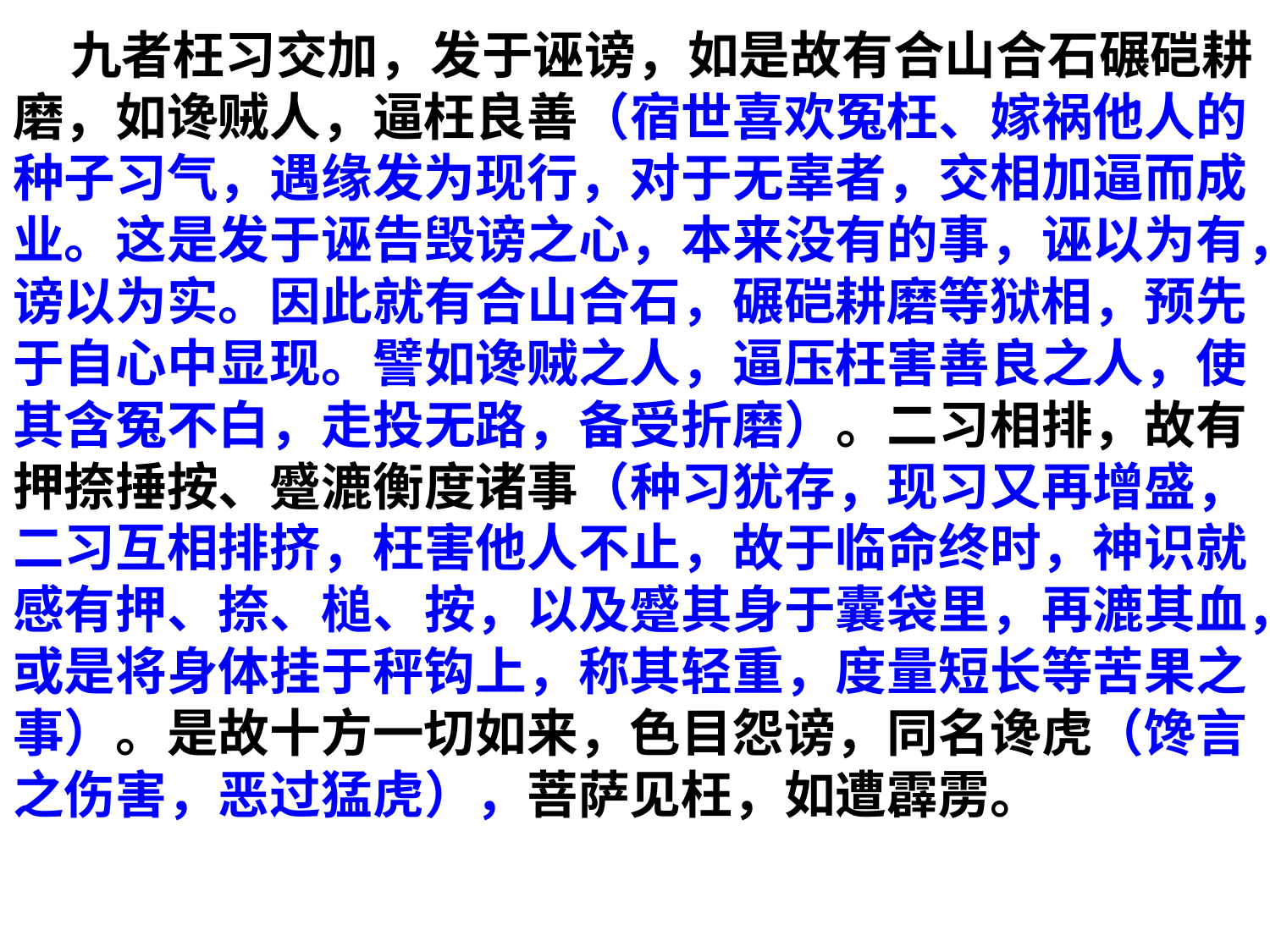

九者枉习交加，发于诬谤，如是故有合山合石碾硙耕磨，如谗贼人，逼枉良善（宿世喜欢冤枉、嫁祸他人的种子习气，遇缘发为现行，对于无辜者，交相加逼而成业。这是发于诬告毁谤之心，本来没有的事，诬以为有，谤以为实。因此就有合山合石，碾硙耕磨等狱相，预先于自心中显现。譬如谗贼之人，逼压枉害善良之人，使其含冤不白，走投无路，备受折磨）。二习相排，故有押捺捶按、蹙漉衡度诸事（种习犹存，现习又再增盛，二习互相排挤，枉害他人不止，故于临命终时，神识就感有押、捺、槌、按，以及蹙其身于囊袋里，再漉其血，或是将身体挂于秤钩上，称其轻重，度量短长等苦果之事）。是故十方一切如来，色目怨谤，同名谗虎（馋言之伤害，恶过猛虎），菩萨见枉，如遭霹雳。